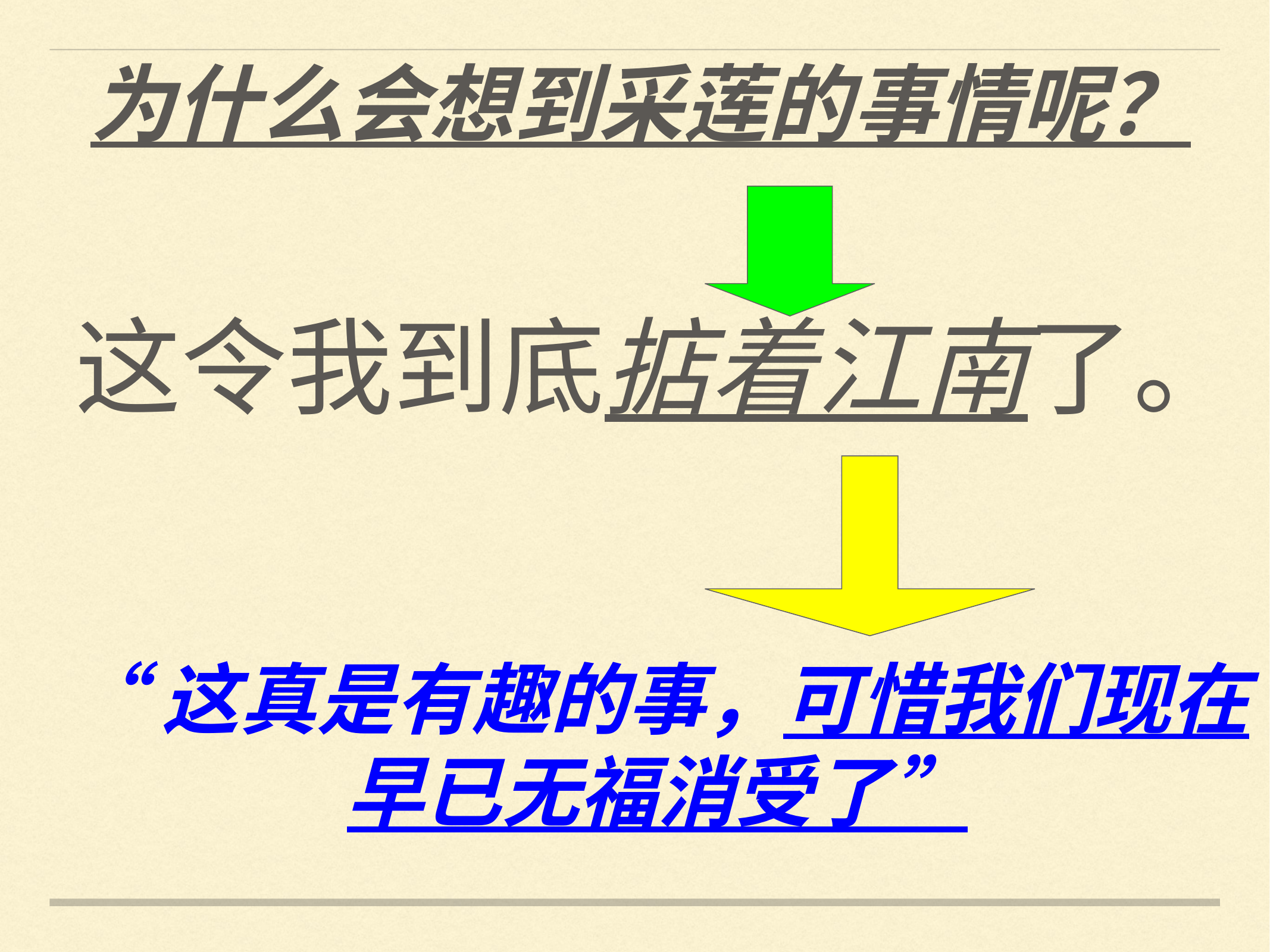

为什么会想到采莲的事情呢？

这令我到底掂着江南了。

“这真是有趣的事，可惜我们现在早已无福消受了”